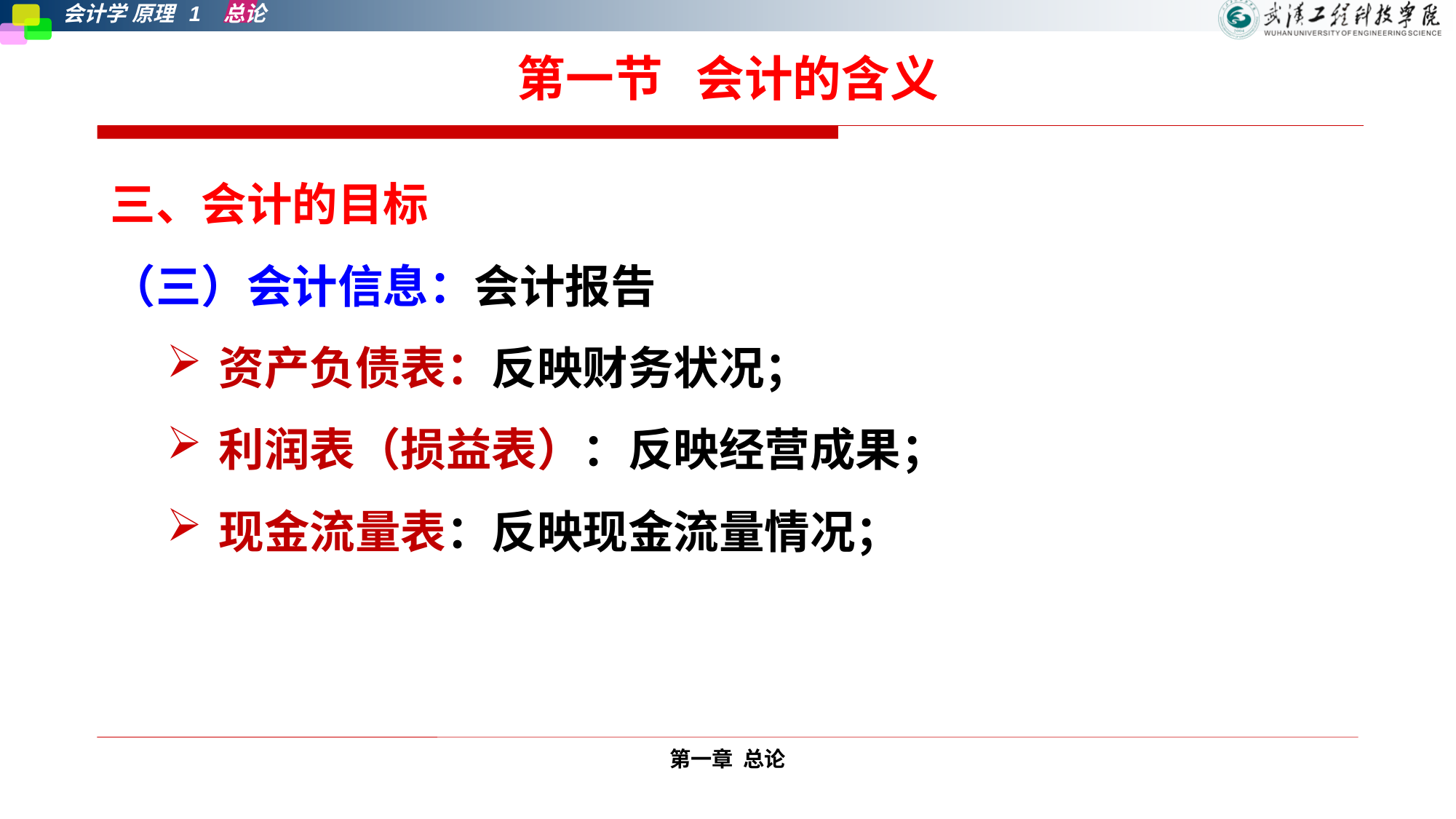

# 第一节   会计的含义
三、会计的目标
（三）会计信息：会计报告
资产负债表：反映财务状况；
利润表（损益表）：反映经营成果；
现金流量表：反映现金流量情况；
第一章  总论